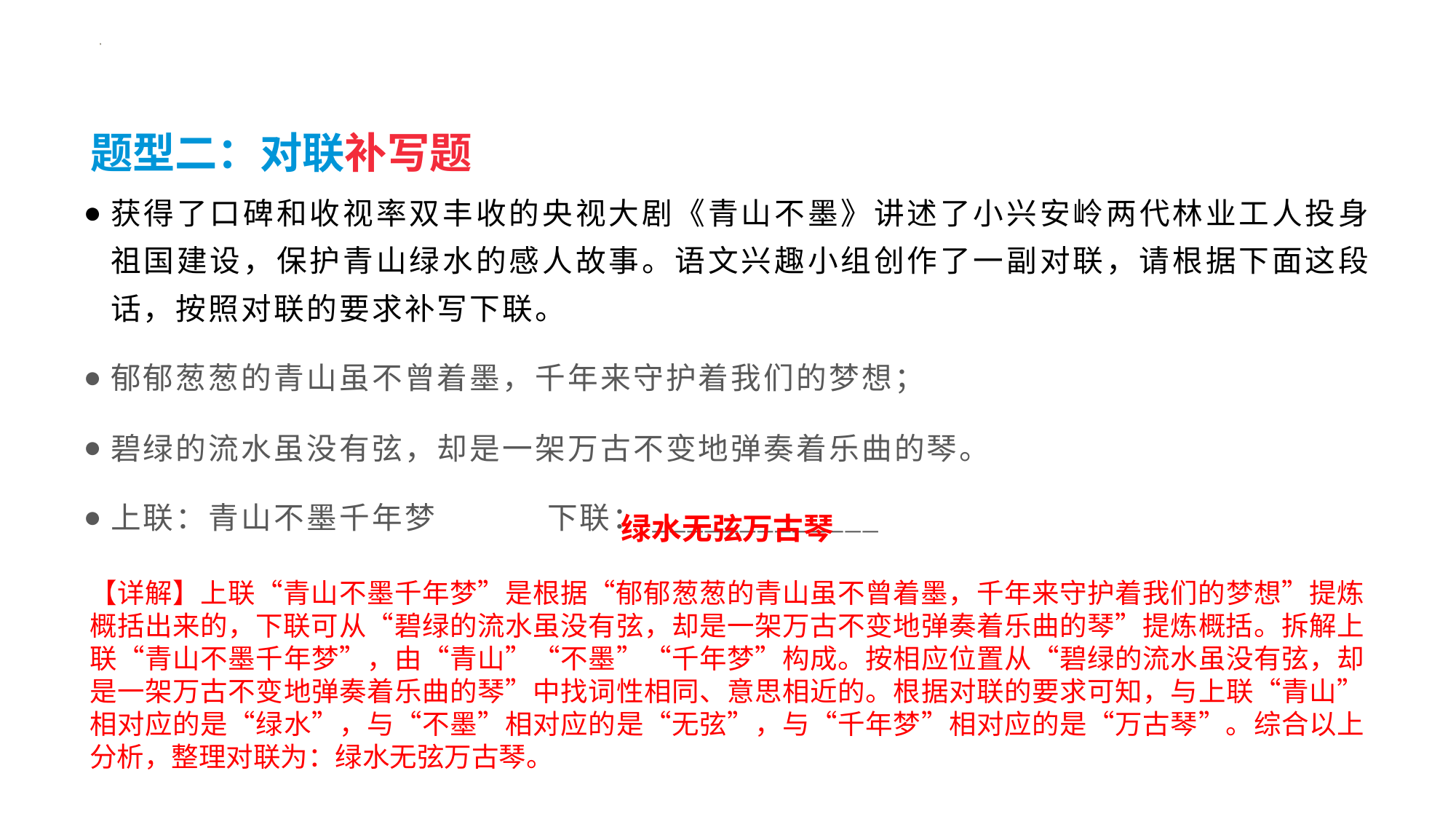

#
题型二：对联补写题
获得了口碑和收视率双丰收的央视大剧《青山不墨》讲述了小兴安岭两代林业工人投身祖国建设，保护青山绿水的感人故事。语文兴趣小组创作了一副对联，请根据下面这段话，按照对联的要求补写下联。
郁郁葱葱的青山虽不曾着墨，千年来守护着我们的梦想；
碧绿的流水虽没有弦，却是一架万古不变地弹奏着乐曲的琴。
上联：青山不墨千年梦    	下联：_____________
绿水无弦万古琴
【详解】上联“青山不墨千年梦”是根据“郁郁葱葱的青山虽不曾着墨，千年来守护着我们的梦想”提炼概括出来的，下联可从“碧绿的流水虽没有弦，却是一架万古不变地弹奏着乐曲的琴”提炼概括。拆解上联“青山不墨千年梦”，由“青山”“不墨”“千年梦”构成。按相应位置从“碧绿的流水虽没有弦，却是一架万古不变地弹奏着乐曲的琴”中找词性相同、意思相近的。根据对联的要求可知，与上联“青山”相对应的是“绿水”，与“不墨”相对应的是“无弦”，与“千年梦”相对应的是“万古琴”。综合以上分析，整理对联为：绿水无弦万古琴。